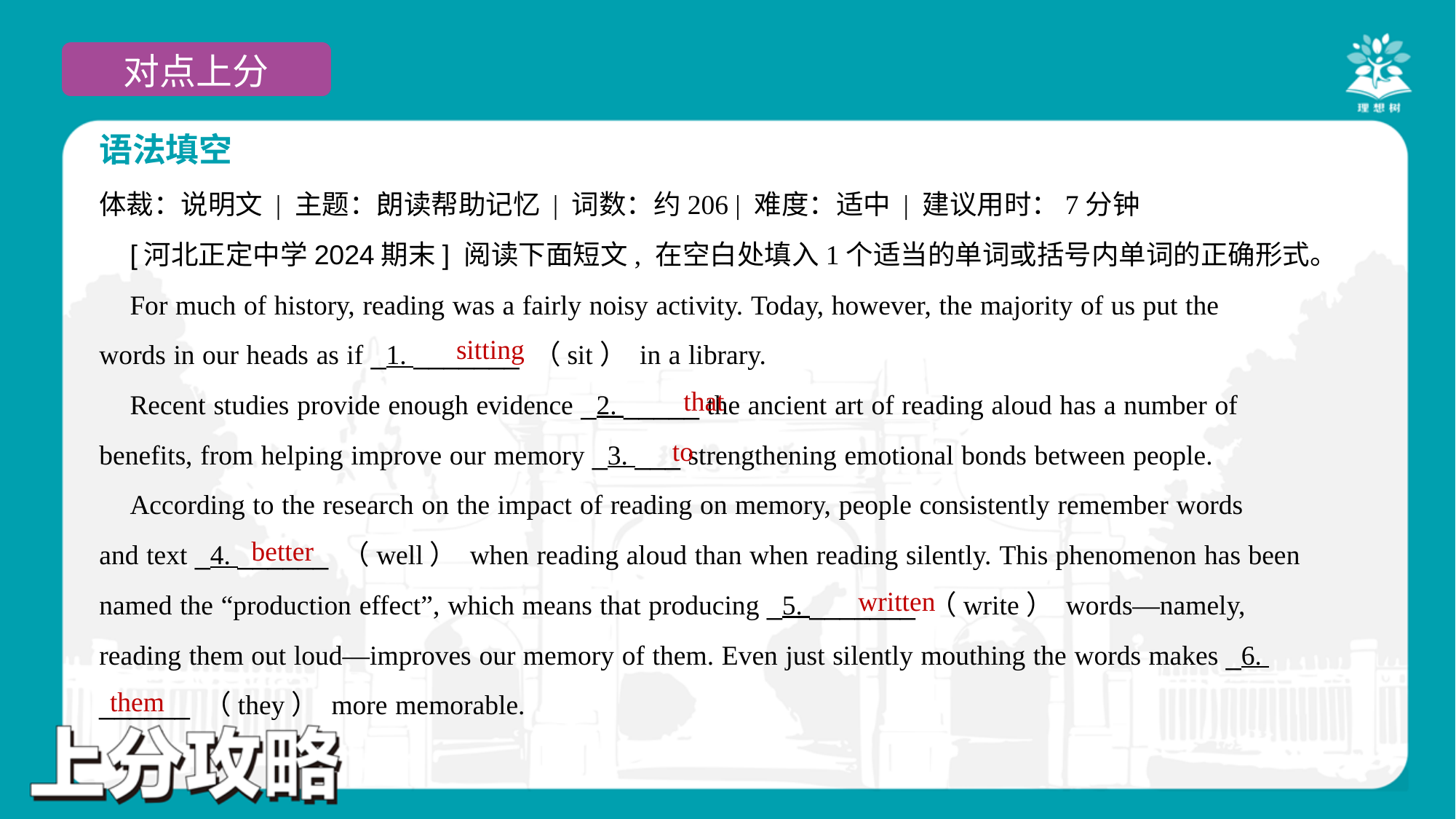

语法填空
体裁：说明文 | 主题：朗读帮助记忆 | 词数：约206 | 难度：适中 | 建议用时：7分钟
    [河北正定中学2024期末] 阅读下面短文, 在空白处填入1个适当的单词或括号内单词的正确形式。
    For much of history, reading was a fairly noisy activity. Today, however, the majority of us put the
words in our heads as if _1. _______ （sit） in a library.
    Recent studies provide enough evidence _2. _____ the ancient art of reading aloud has a number of
benefits, from helping improve our memory _3. ___ strengthening emotional bonds between people.
    According to the research on the impact of reading on memory, people consistently remember words
and text _4. ______ （well） when reading aloud than when reading silently. This phenomenon has been
named the “production effect”, which means that producing _5. _______ （write） words—namely,
reading them out loud—improves our memory of them. Even just silently mouthing the words makes _6.
______ （they） more memorable.

sitting
that
to
better
written
them